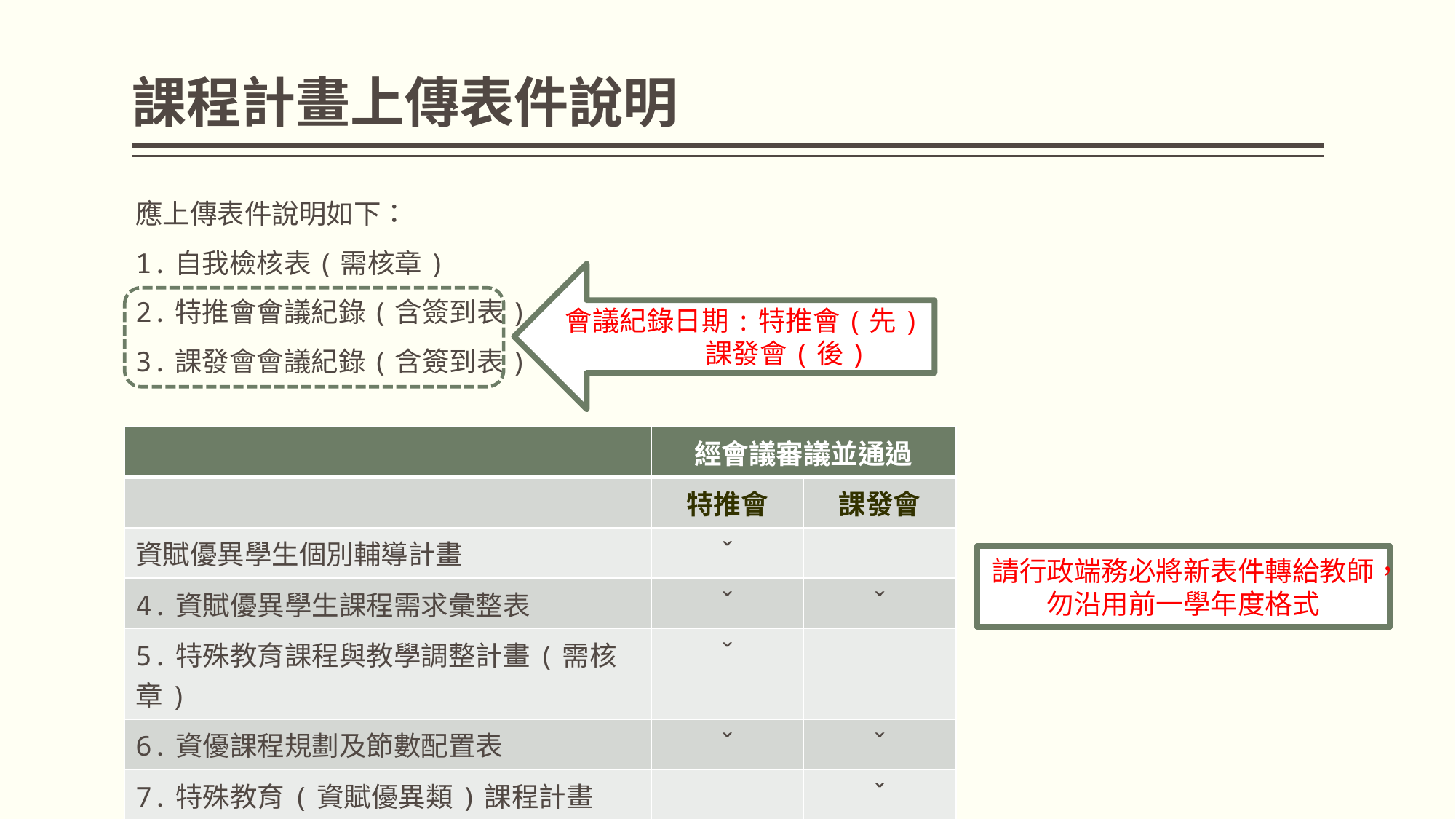

# 課程計畫上傳表件說明
應上傳表件說明如下：
1.自我檢核表(需核章)
2.特推會會議紀錄(含簽到表)
3.課發會會議紀錄(含簽到表)

會議紀錄日期:特推會(先)
             課發會(後)

|  | 經會議審議並通過 |  |
| --- | --- | --- |
|  | 特推會 | 課發會 |
| 資賦優異學生個別輔導計畫 | ˇ |  |
| 4.資賦優異學生課程需求彙整表 | ˇ | ˇ |
| 5.特殊教育課程與教學調整計畫(需核章) | ˇ |  |
| 6.資優課程規劃及節數配置表 | ˇ | ˇ |
| 7.特殊教育(資賦優異類)課程計畫 |  | ˇ |
請行政端務必將新表件轉給教師，
勿沿用前一學年度格式